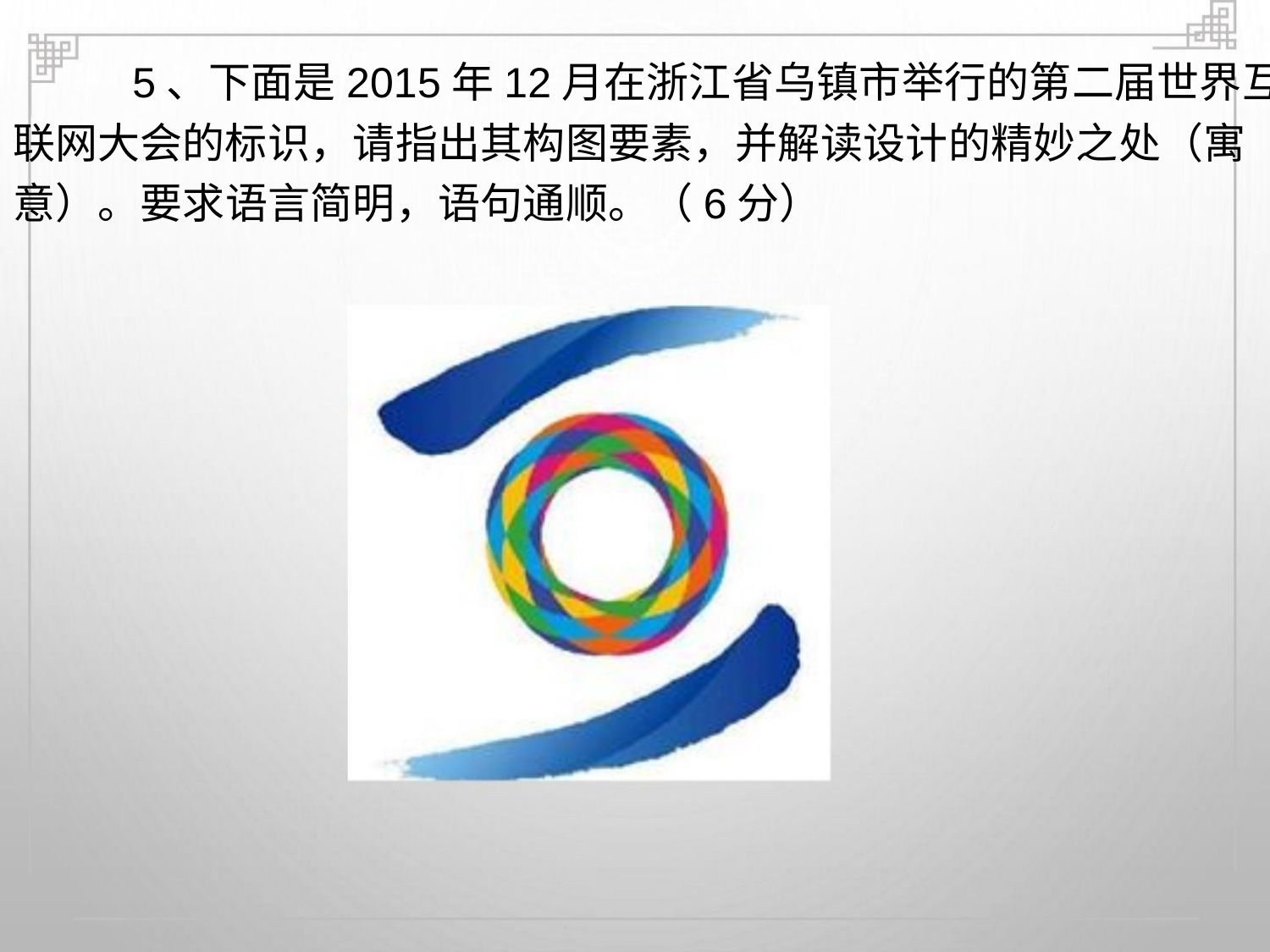

5、下面是2015年12月在浙江省乌镇市举行的第二届世界互
联网大会的标识，请指出其构图要素，并解读设计的精妙之处（寓
意）。要求语言简明，语句通顺。（6分）